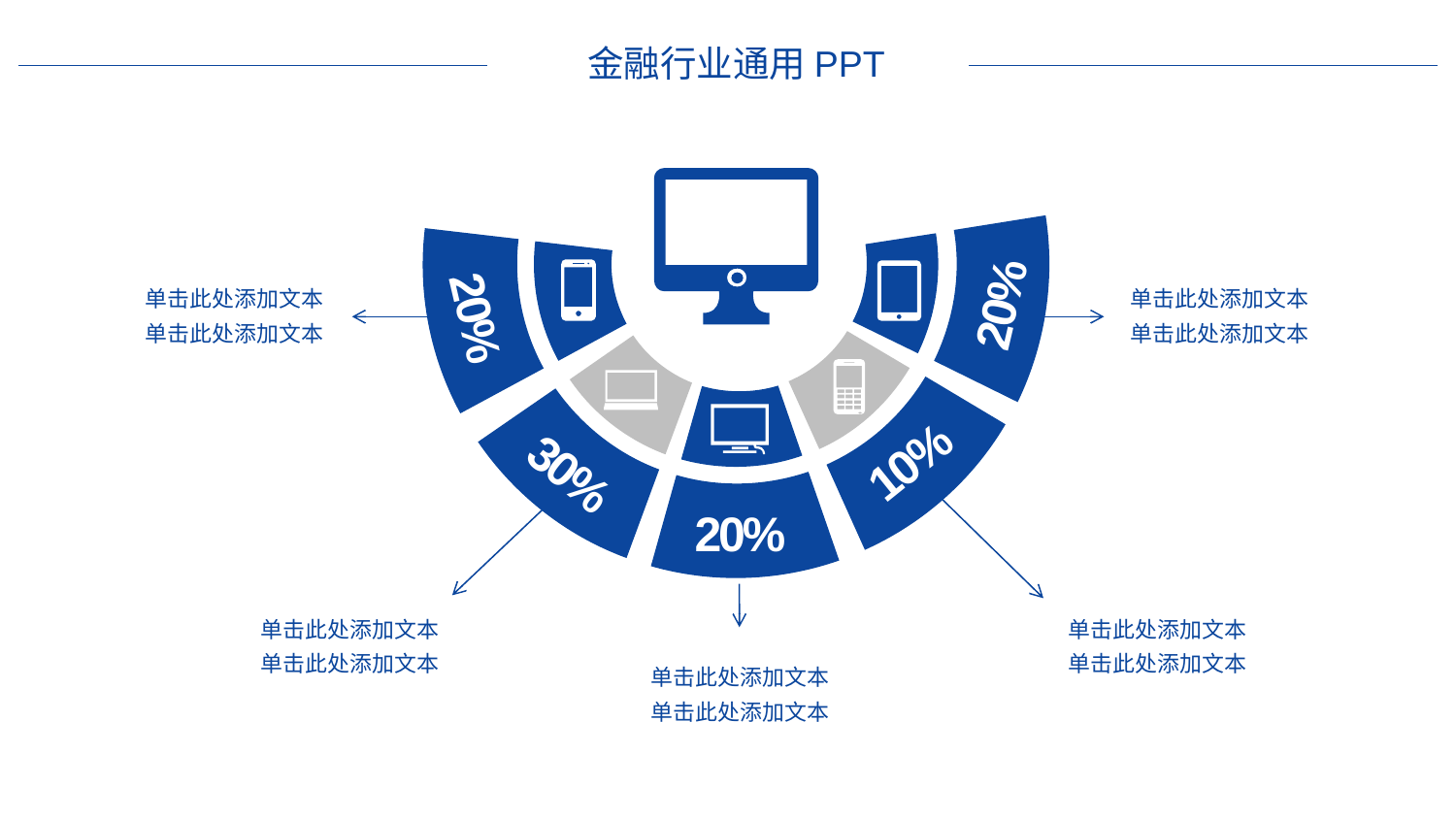

金融行业通用PPT

20%
单击此处添加文本单击此处添加文本
单击此处添加文本单击此处添加文本
20%

10%
30%

20%
单击此处添加文本单击此处添加文本
单击此处添加文本单击此处添加文本
单击此处添加文本单击此处添加文本